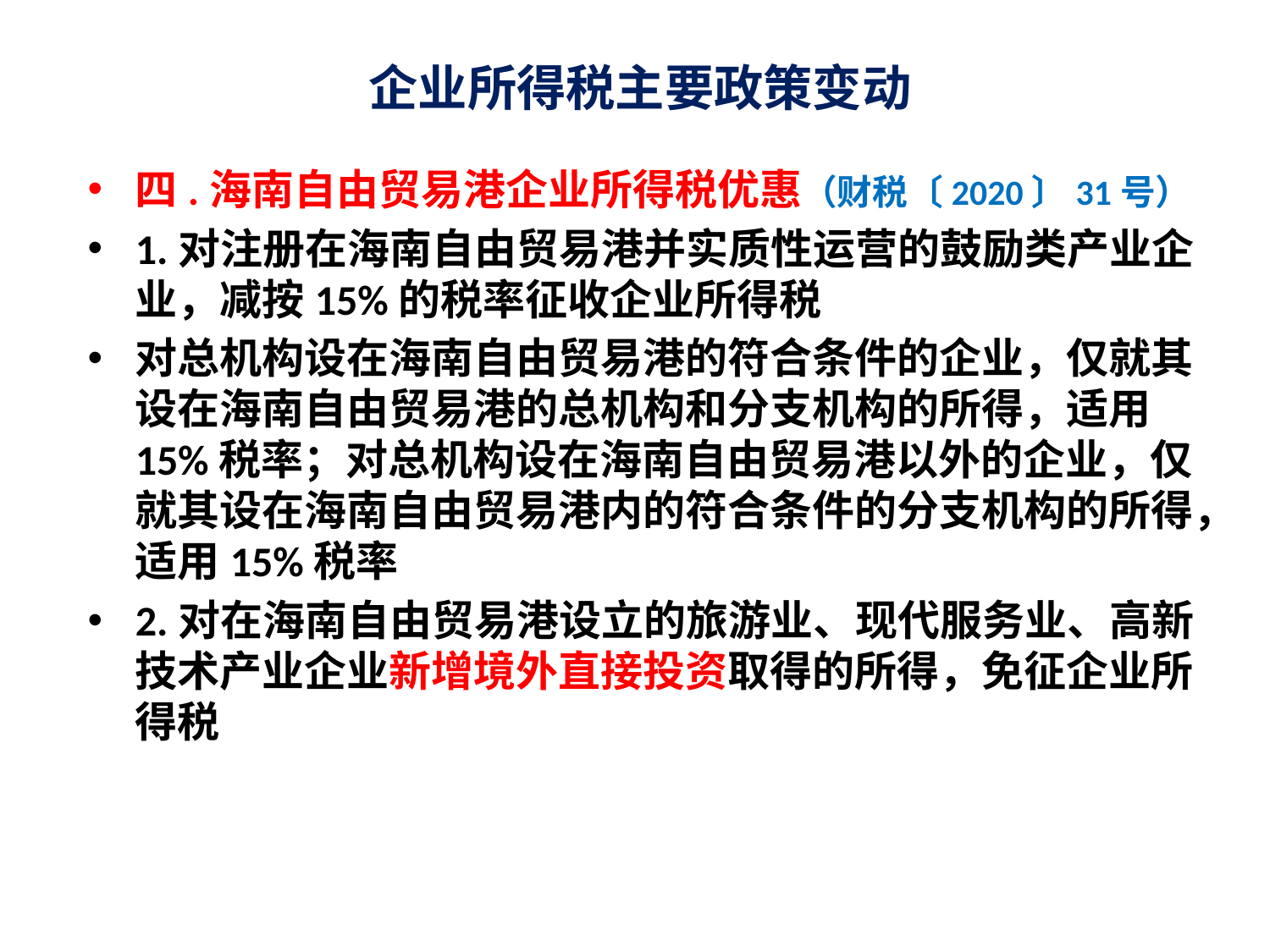

# 企业所得税主要政策变动
四.海南自由贸易港企业所得税优惠（财税〔2020〕31号）
1.对注册在海南自由贸易港并实质性运营的鼓励类产业企业，减按15%的税率征收企业所得税
对总机构设在海南自由贸易港的符合条件的企业，仅就其设在海南自由贸易港的总机构和分支机构的所得，适用15%税率；对总机构设在海南自由贸易港以外的企业，仅就其设在海南自由贸易港内的符合条件的分支机构的所得，适用15%税率
2.对在海南自由贸易港设立的旅游业、现代服务业、高新技术产业企业新增境外直接投资取得的所得，免征企业所得税